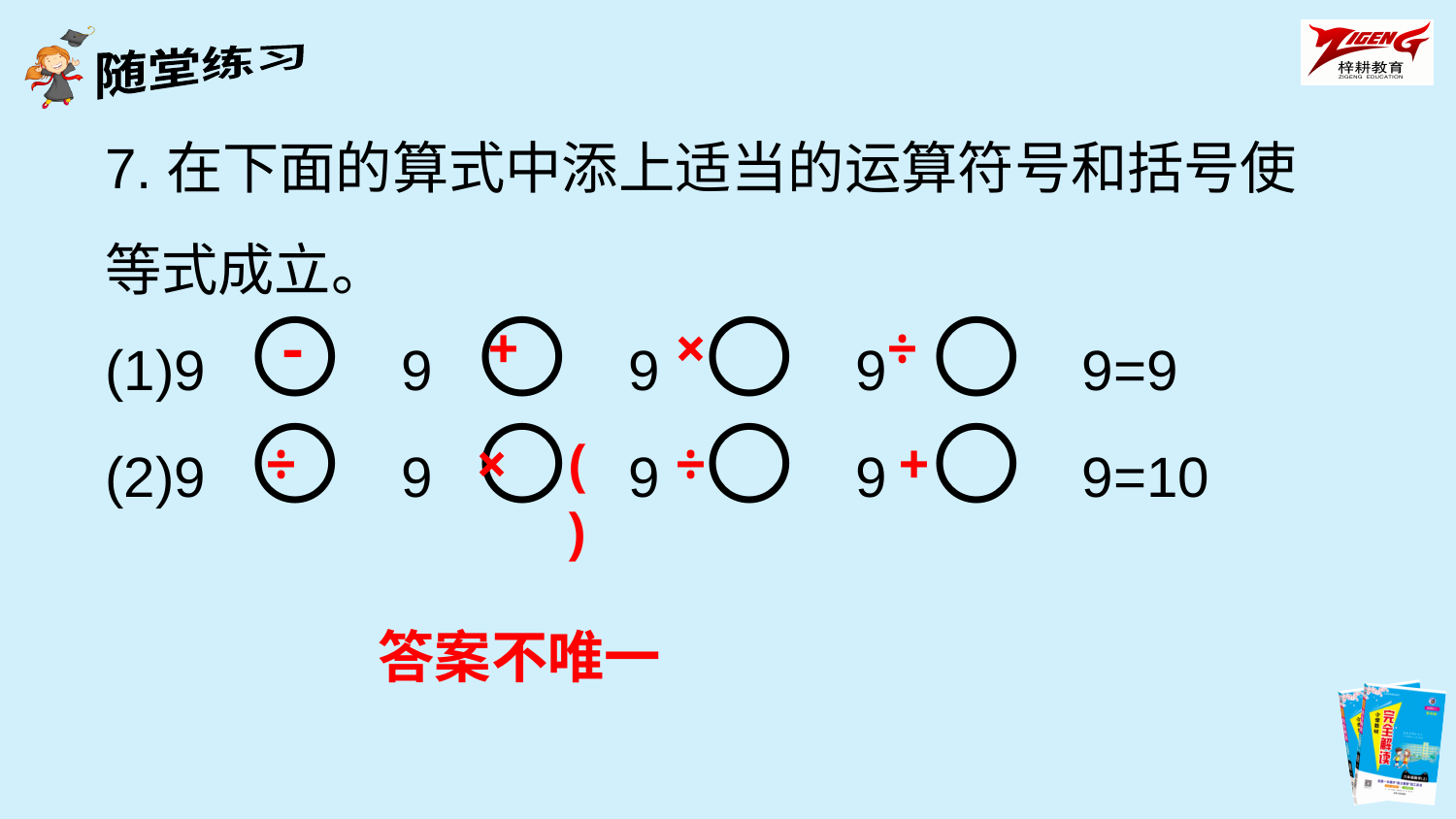

7.在下面的算式中添上适当的运算符号和括号使等式成立。
(1)9  〇  9  〇  9  〇  9  〇  9=9
(2)9  〇  9  〇  9  〇  9  〇  9=10
-
+
×
÷
÷
×
(         )
÷
+
答案不唯一